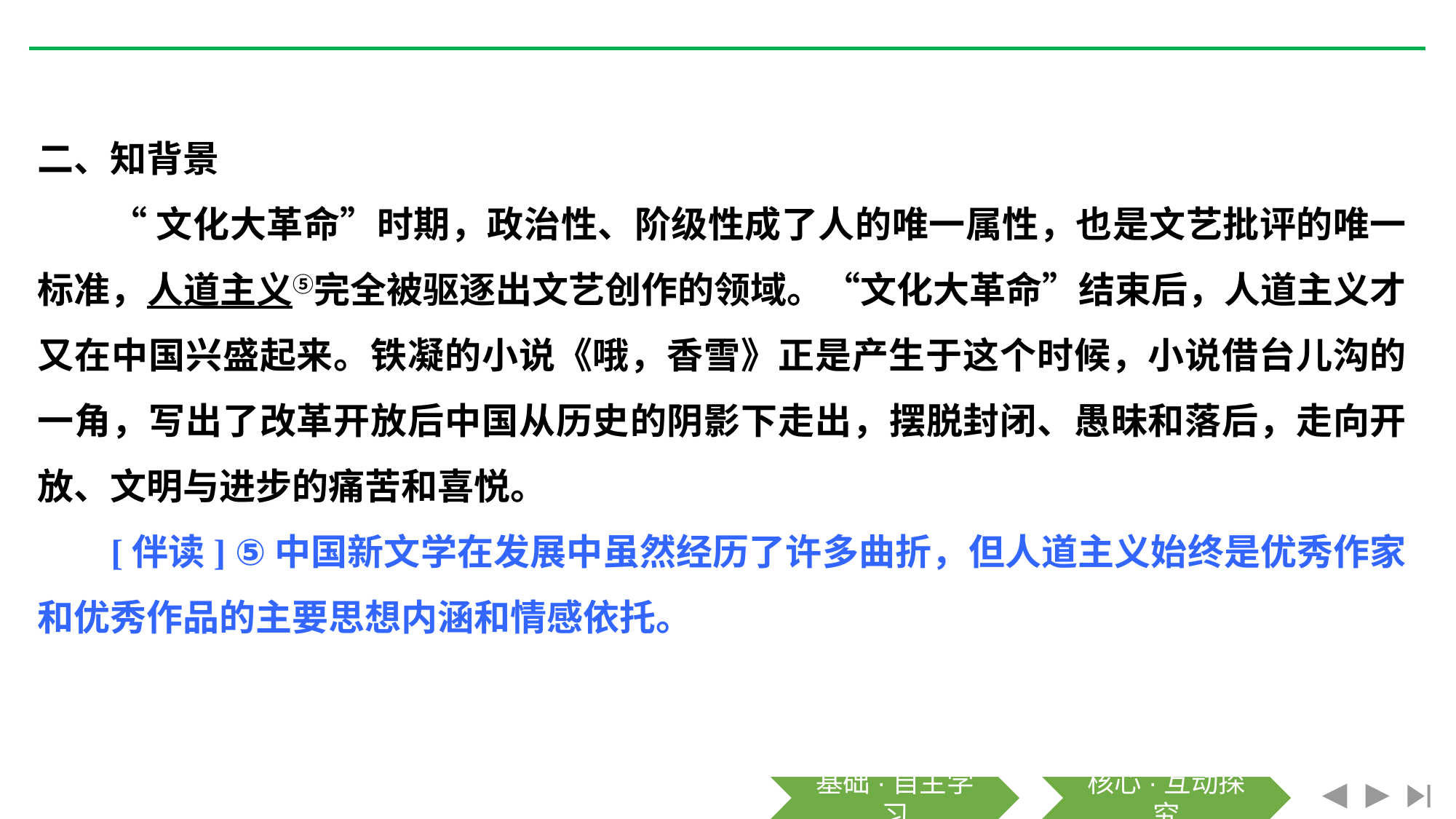

二、知背景
“文化大革命”时期，政治性、阶级性成了人的唯一属性，也是文艺批评的唯一标准，人道主义⑤完全被驱逐出文艺创作的领域。“文化大革命”结束后，人道主义才又在中国兴盛起来。铁凝的小说《哦，香雪》正是产生于这个时候，小说借台儿沟的一角，写出了改革开放后中国从历史的阴影下走出，摆脱封闭、愚昧和落后，走向开放、文明与进步的痛苦和喜悦。
[伴读] ⑤中国新文学在发展中虽然经历了许多曲折，但人道主义始终是优秀作家和优秀作品的主要思想内涵和情感依托。